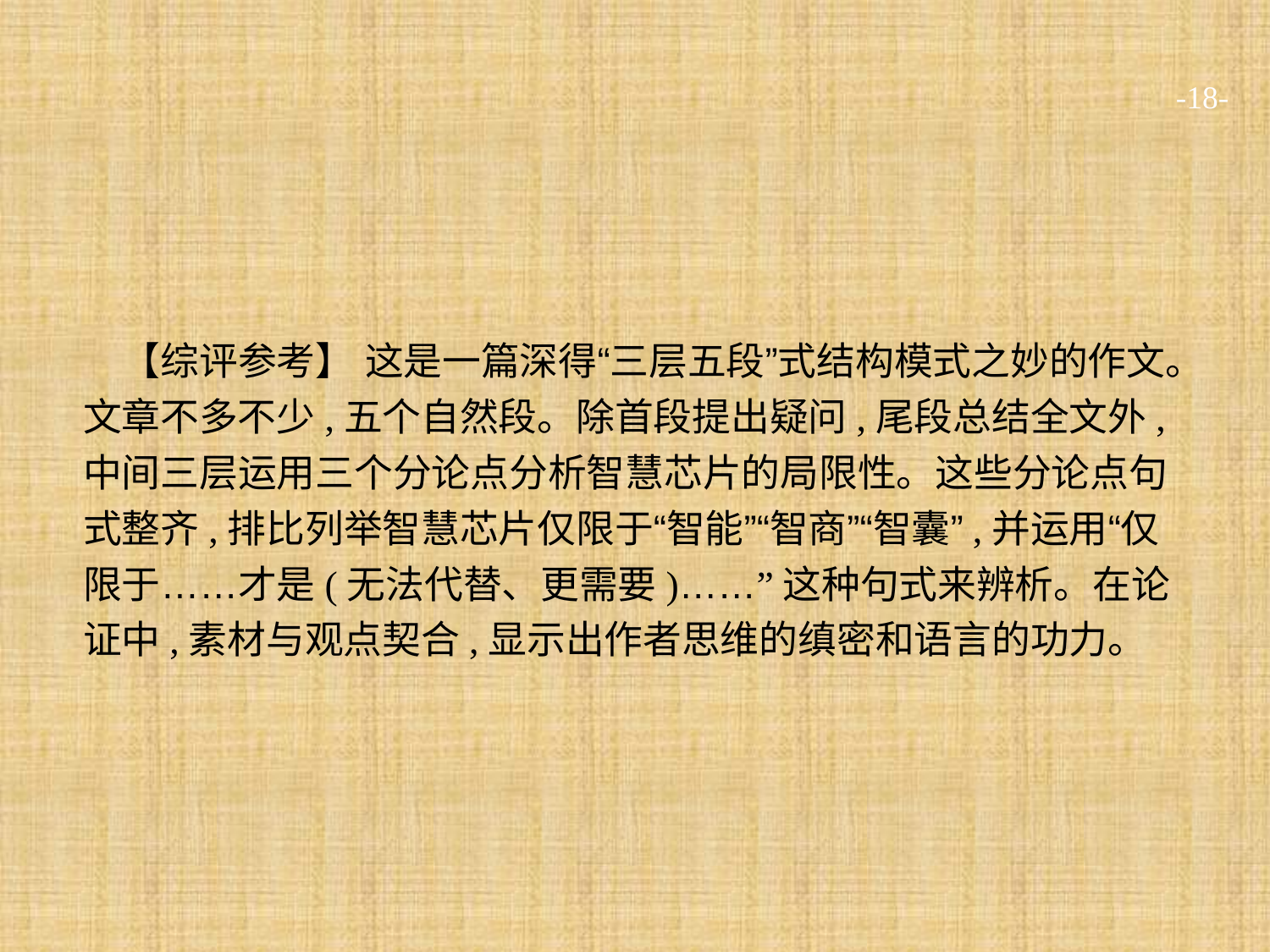

-18-
【综评参考】 这是一篇深得“三层五段”式结构模式之妙的作文。文章不多不少,五个自然段。除首段提出疑问,尾段总结全文外,中间三层运用三个分论点分析智慧芯片的局限性。这些分论点句式整齐,排比列举智慧芯片仅限于“智能”“智商”“智囊”,并运用“仅限于……才是(无法代替、更需要)……”这种句式来辨析。在论证中,素材与观点契合,显示出作者思维的缜密和语言的功力。